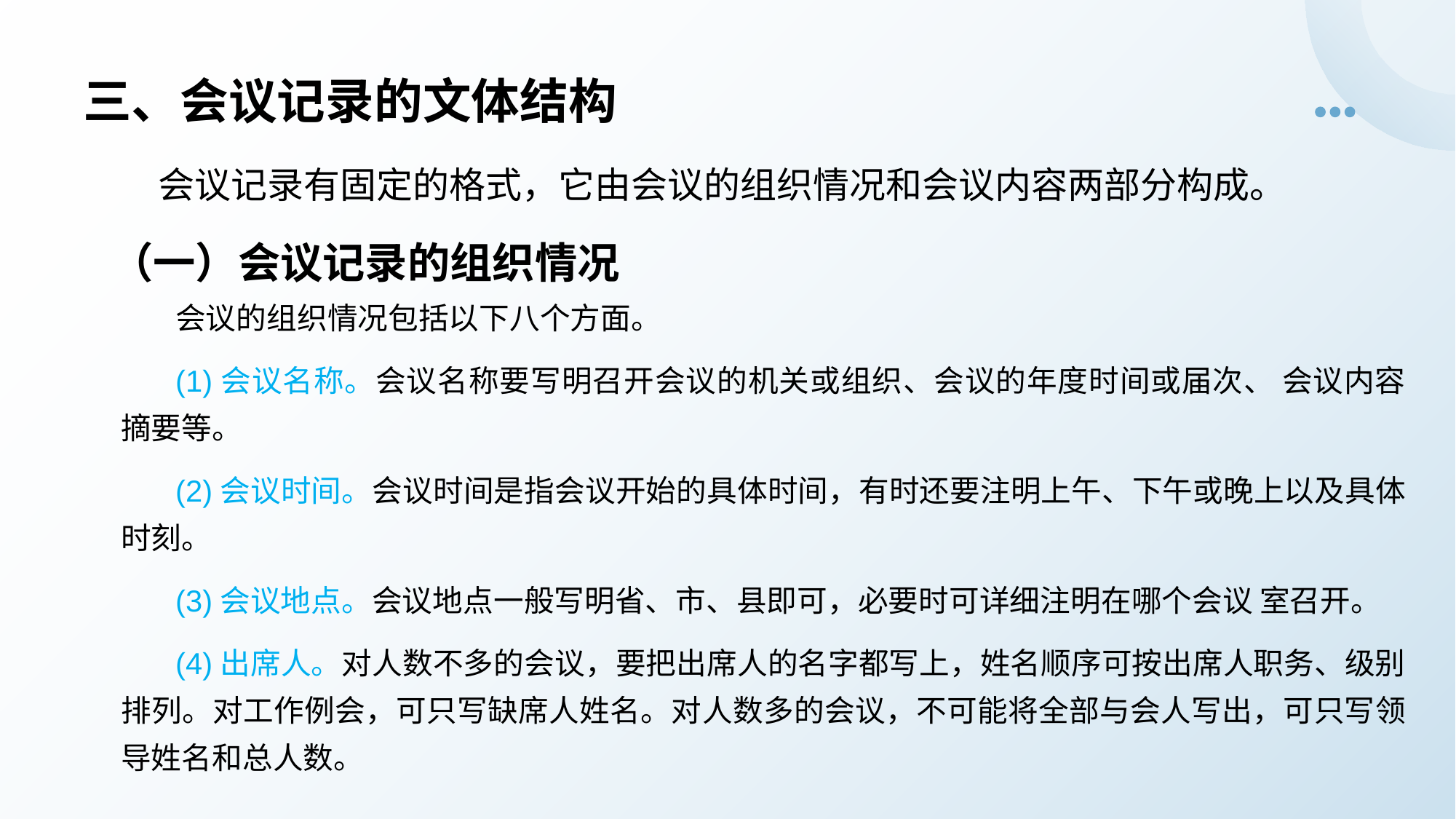

# 三、会议记录的文体结构
会议记录有固定的格式，它由会议的组织情况和会议内容两部分构成。
（一）会议记录的组织情况
会议的组织情况包括以下八个方面。
(1)会议名称。会议名称要写明召开会议的机关或组织、会议的年度时间或届次、 会议内容摘要等。
(2)会议时间。会议时间是指会议开始的具体时间，有时还要注明上午、下午或晚上以及具体时刻。
(3)会议地点。会议地点一般写明省、市、县即可，必要时可详细注明在哪个会议 室召开。
(4)出席人。对人数不多的会议，要把出席人的名字都写上，姓名顺序可按出席人职务、级别排列。对工作例会，可只写缺席人姓名。对人数多的会议，不可能将全部与会人写出，可只写领导姓名和总人数。